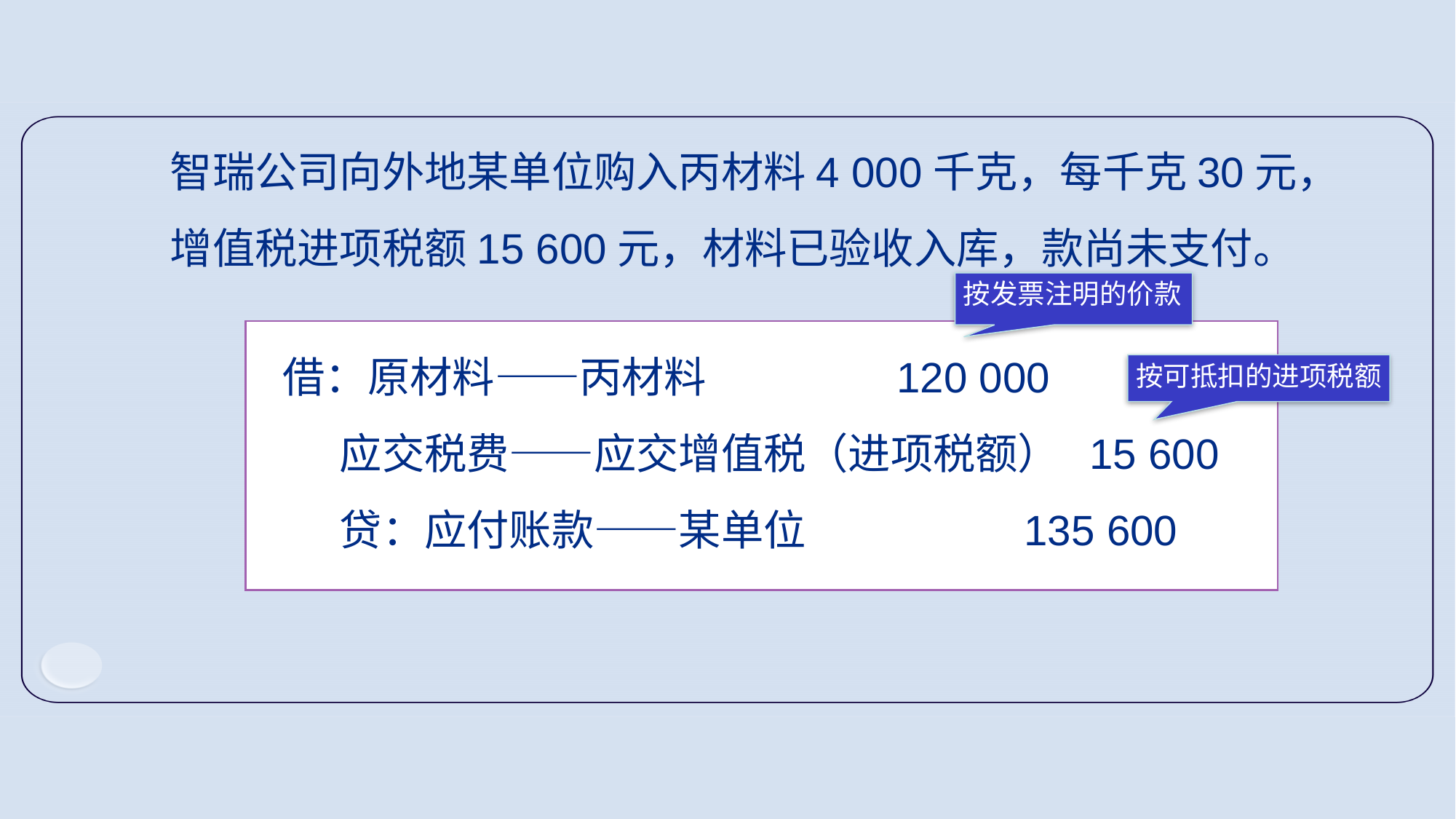

智瑞公司向外地某单位购入丙材料4 000千克，每千克30元，增值税进项税额15 600元，材料已验收入库，款尚未支付。

按发票注明的价款
  借：原材料――丙材料                   120 000
        应交税费――应交增值税（进项税额）  15 600
        贷：应付账款――某单位                      135 600
按可抵扣的进项税额